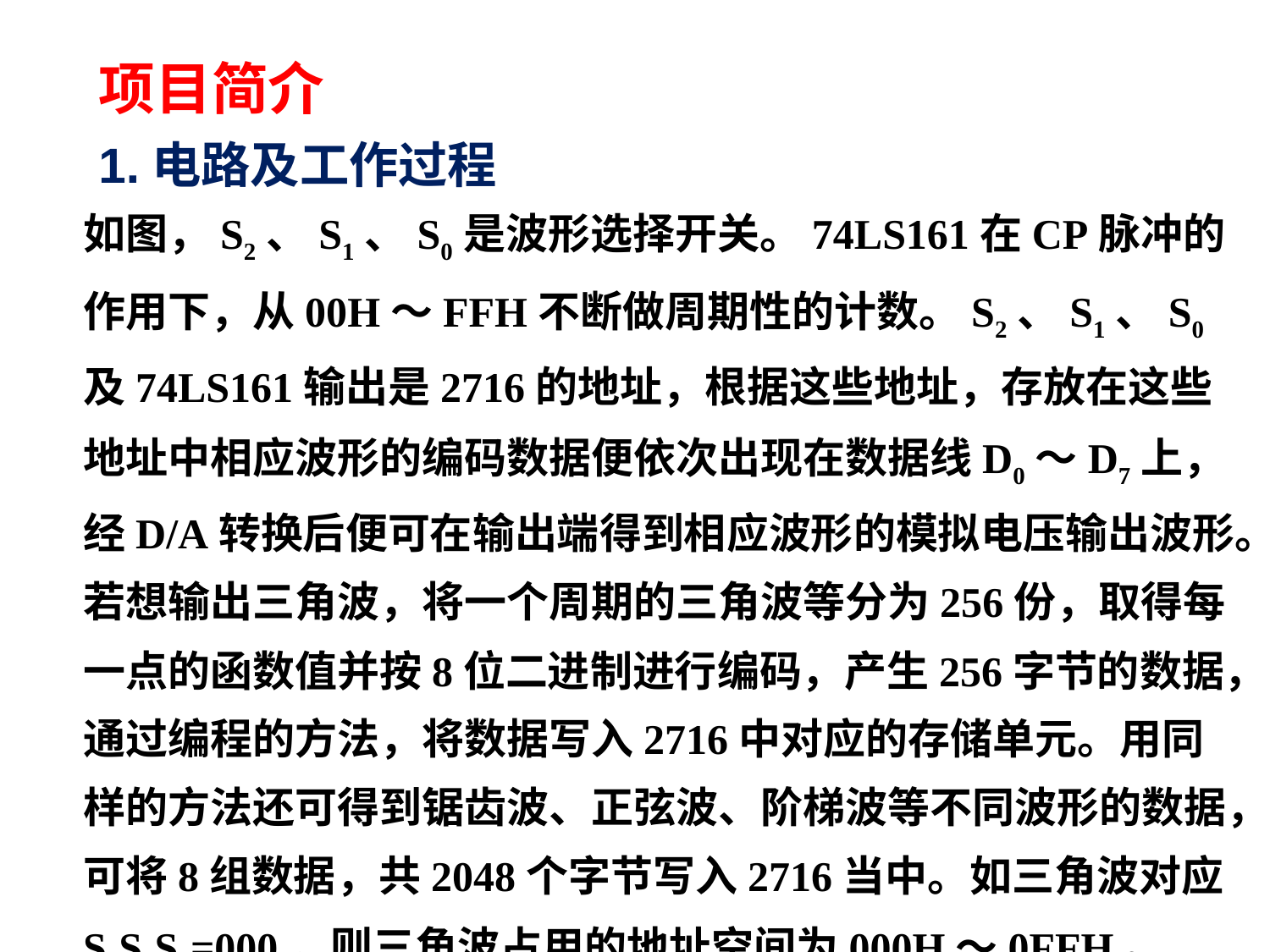

项目简介
1.电路及工作过程
如图，S2、S1、S0是波形选择开关。74LS161在CP脉冲的作用下，从00H～FFH不断做周期性的计数。S2、S1、S0及74LS161输出是2716的地址，根据这些地址，存放在这些地址中相应波形的编码数据便依次出现在数据线D0～D7上，经D/A转换后便可在输出端得到相应波形的模拟电压输出波形。
若想输出三角波，将一个周期的三角波等分为256份，取得每一点的函数值并按8位二进制进行编码，产生256字节的数据，通过编程的方法，将数据写入2716中对应的存储单元。用同样的方法还可得到锯齿波、正弦波、阶梯波等不同波形的数据，可将8组数据，共2048个字节写入2716当中。如三角波对应S2S1S0=000，则三角波占用的地址空间为000H～0FFH。